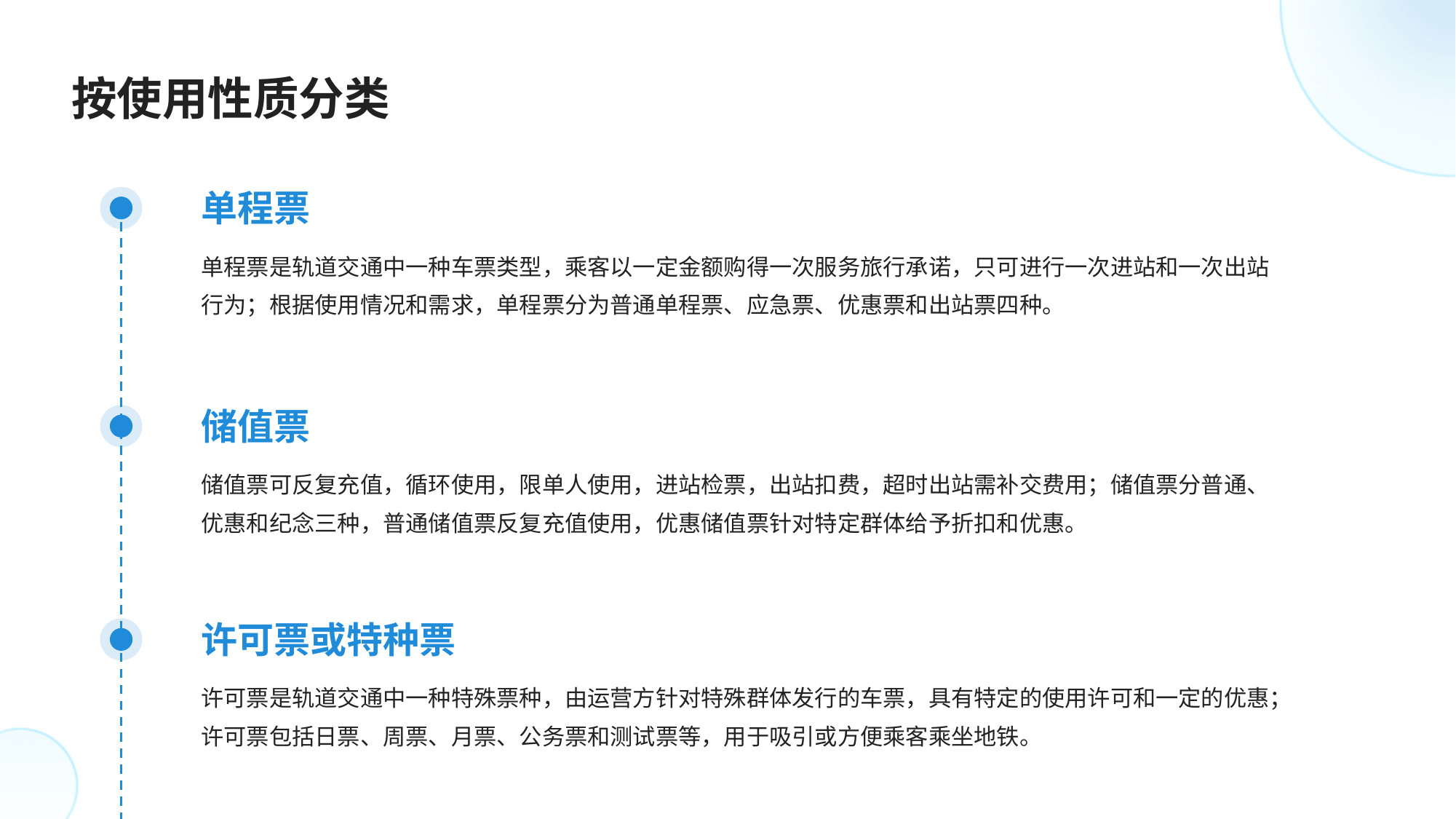

按使用性质分类
单程票

单程票是轨道交通中一种车票类型，乘客以一定金额购得一次服务旅行承诺，只可进行一次进站和一次出站行为；根据使用情况和需求，单程票分为普通单程票、应急票、优惠票和出站票四种。
储值票

储值票可反复充值，循环使用，限单人使用，进站检票，出站扣费，超时出站需补交费用；储值票分普通、优惠和纪念三种，普通储值票反复充值使用，优惠储值票针对特定群体给予折扣和优惠。
许可票或特种票

许可票是轨道交通中一种特殊票种，由运营方针对特殊群体发行的车票，具有特定的使用许可和一定的优惠；许可票包括日票、周票、月票、公务票和测试票等，用于吸引或方便乘客乘坐地铁。